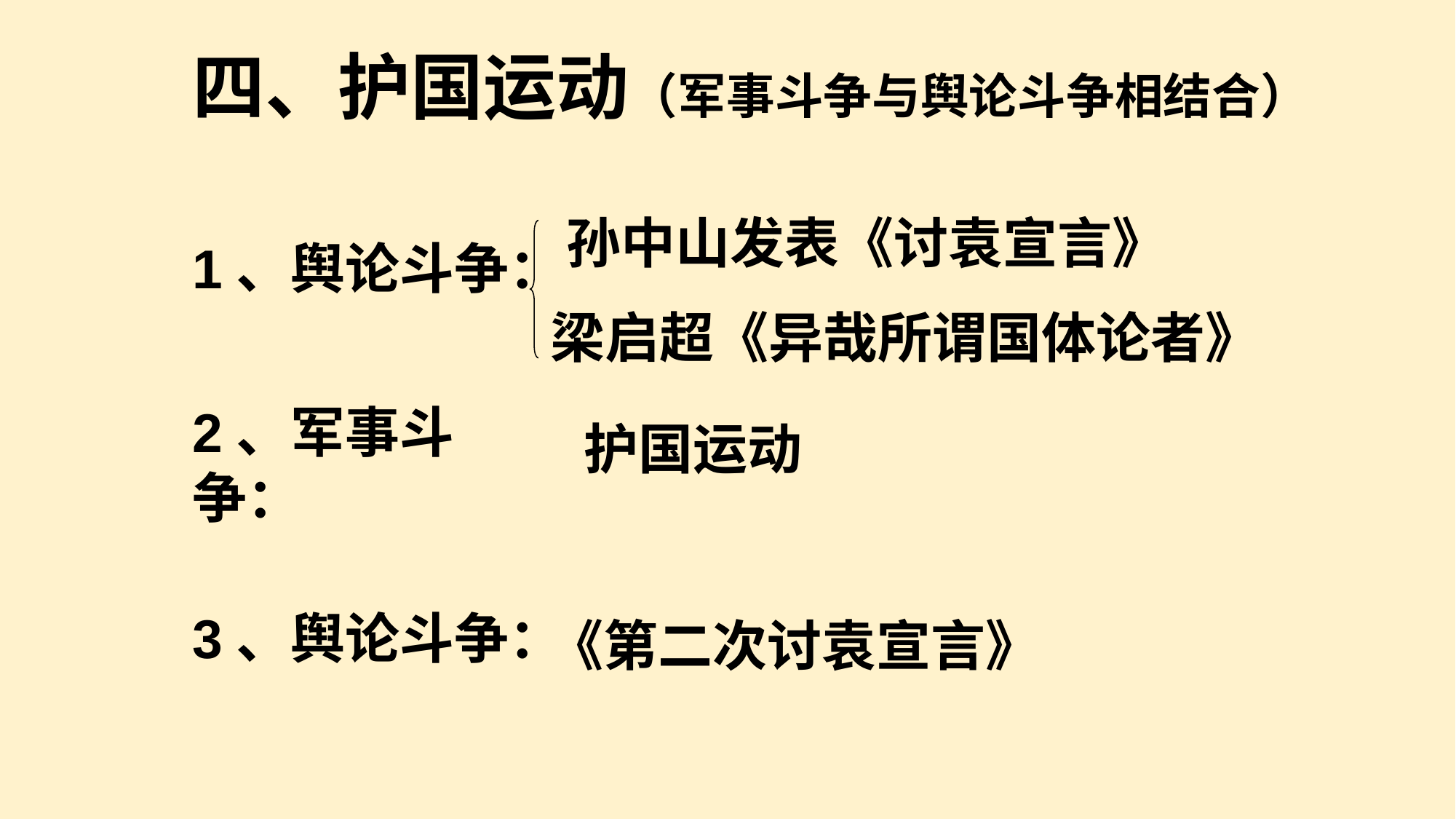

# 四、护国运动（军事斗争与舆论斗争相结合）
孙中山发表《讨袁宣言》

1、舆论斗争：
梁启超《异哉所谓国体论者》
2、军事斗争：
护国运动
《第二次讨袁宣言》

3、舆论斗争：